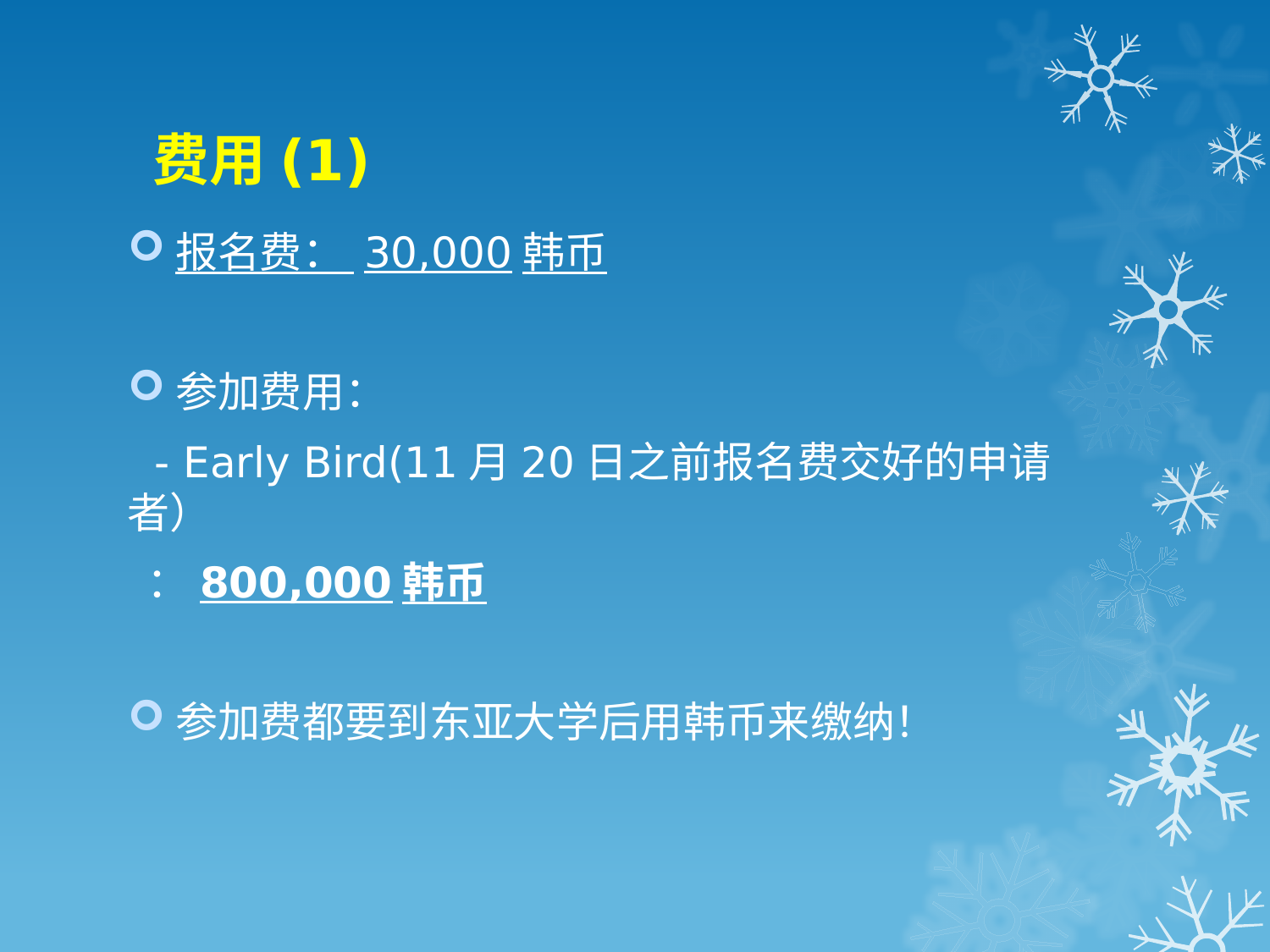

# 费用(1)
报名费： 30,000韩币

参加费用：
  - Early Bird(11月20日之前报名费交好的申请者）
 ：800,000韩币

参加费都要到东亚大学后用韩币来缴纳！